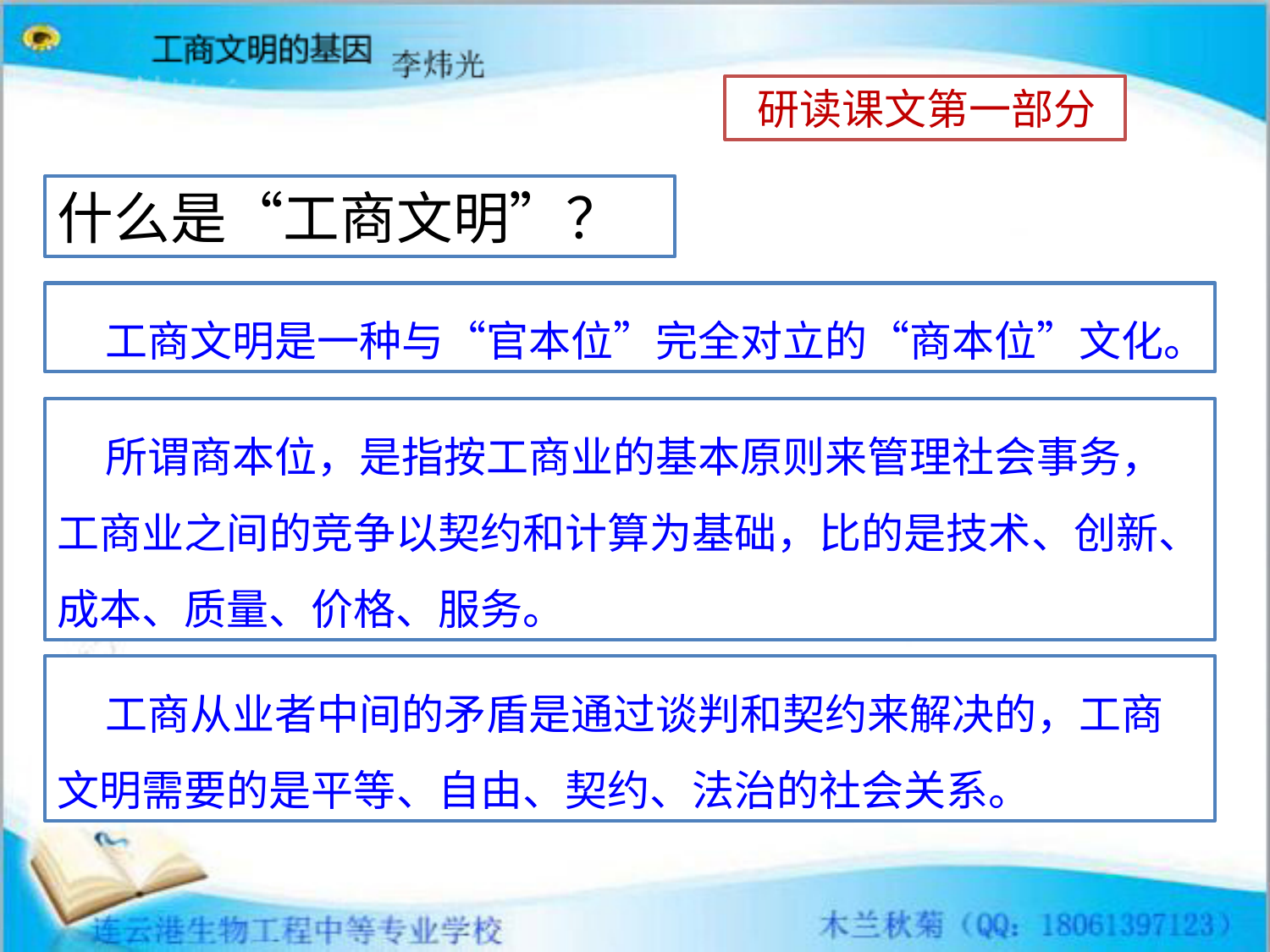

研读课文第一部分
什么是“工商文明”？
    工商文明是一种与“官本位”完全对立的“商本位”文化。
    所谓商本位，是指按工商业的基本原则来管理社会事务，工商业之间的竞争以契约和计算为基础，比的是技术、创新、成本、质量、价格、服务。
    工商从业者中间的矛盾是通过谈判和契约来解决的，工商文明需要的是平等、自由、契约、法治的社会关系。